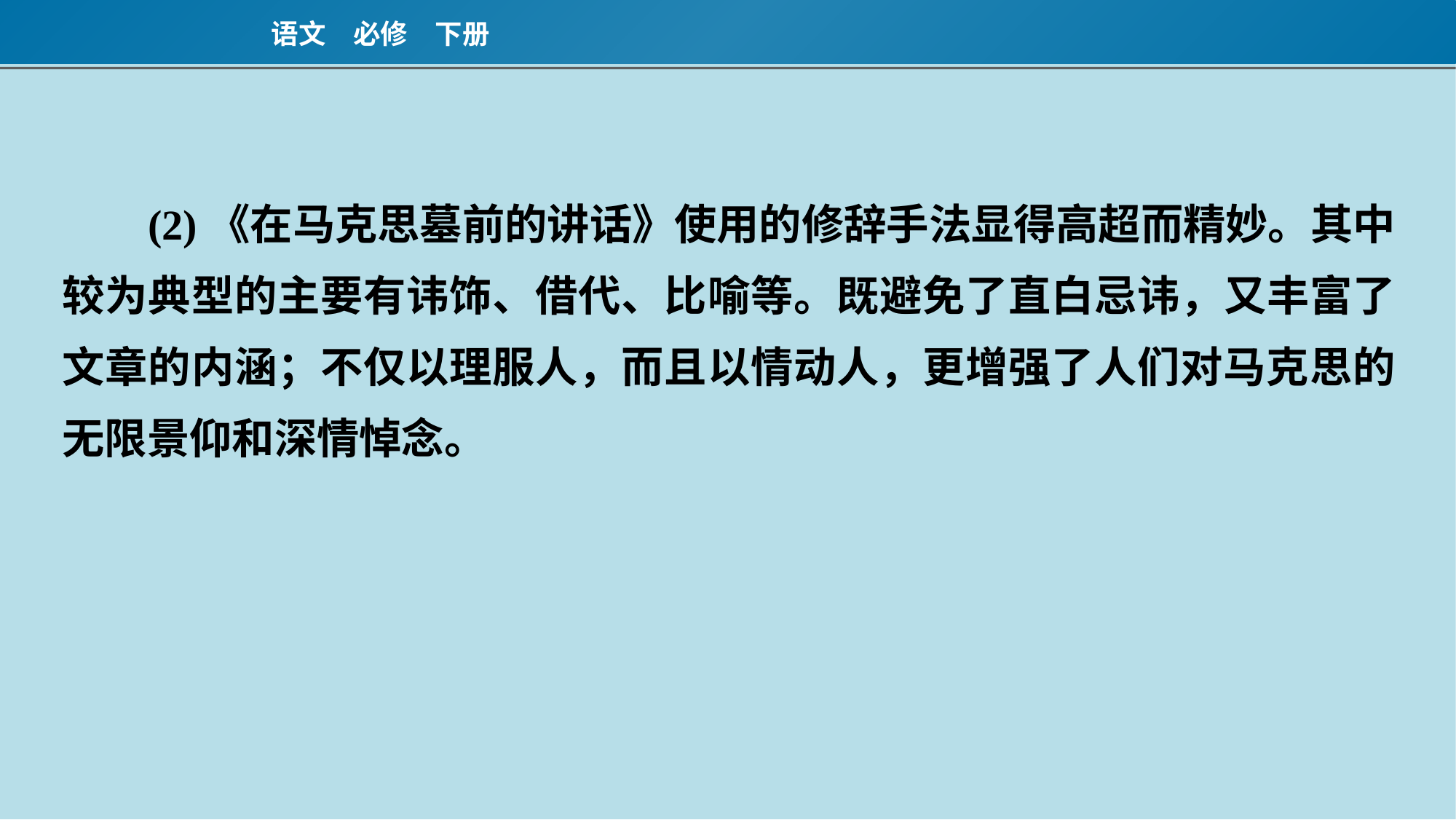

(2)《在马克思墓前的讲话》使用的修辞手法显得高超而精妙。其中较为典型的主要有讳饰、借代、比喻等。既避免了直白忌讳，又丰富了文章的内涵；不仅以理服人，而且以情动人，更增强了人们对马克思的无限景仰和深情悼念。